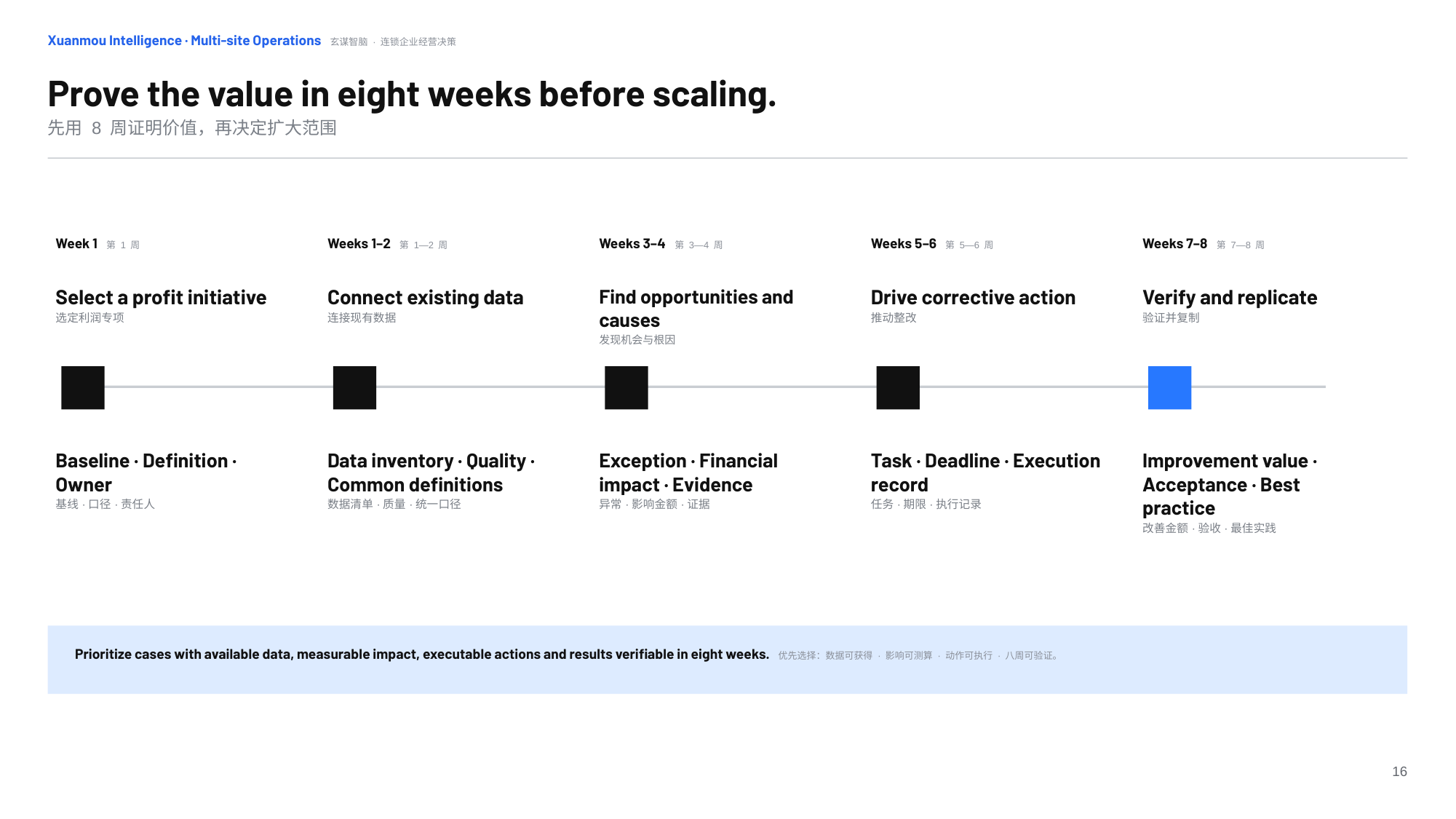

Xuanmou Intelligence · Multi-site Operations  玄谋智脑 · 连锁企业经营决策
Prove the value in eight weeks before scaling.
先用 8 周证明价值，再决定扩大范围

Week 1  第 1 周
Weeks 1–2  第 1—2 周
Weeks 3–4  第 3—4 周
Weeks 5–6  第 5—6 周
Weeks 7–8  第 7—8 周
Select a profit initiative
选定利润专项
Connect existing data
连接现有数据
Find opportunities and causes
发现机会与根因
Drive corrective action
推动整改
Verify and replicate
验证并复制

Baseline · Definition · Owner
基线·口径·责任人
Data inventory · Quality · Common definitions
数据清单·质量·统一口径
Exception · Financial impact · Evidence
异常·影响金额·证据
Task · Deadline · Execution record
任务·期限·执行记录
Improvement value · Acceptance · Best practice
改善金额·验收·最佳实践

Prioritize cases with available data, measurable impact, executable actions and results verifiable in eight weeks.  优先选择：数据可获得 · 影响可测算 · 动作可执行 · 八周可验证。
16